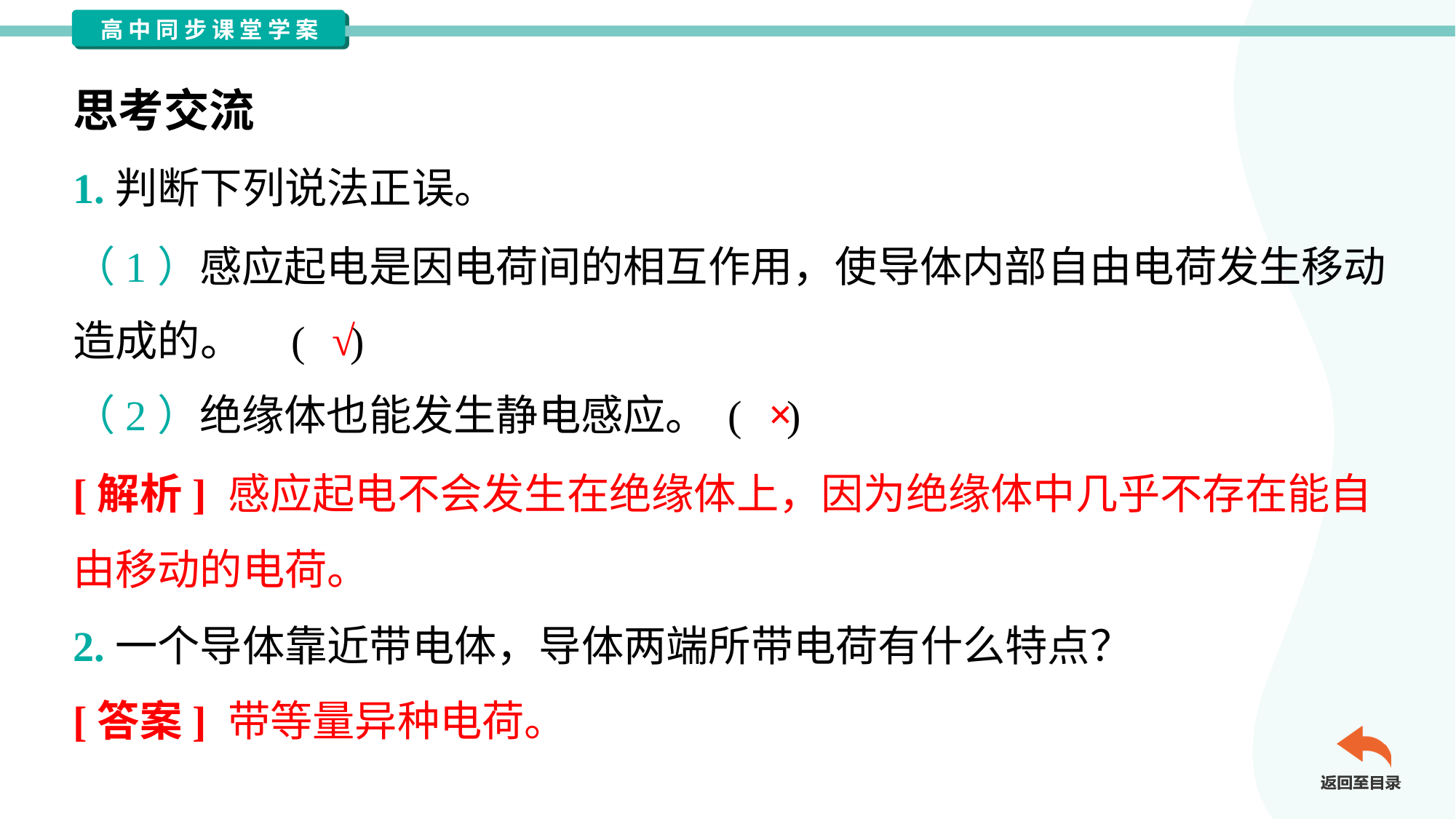

思考交流
1.判断下列说法正误。
（1）感应起电是因电荷间的相互作用，使导体内部自由电荷发生移动
造成的。	(    )
√
×
（2）绝缘体也能发生静电感应。	(    )
[解析] 感应起电不会发生在绝缘体上，因为绝缘体中几乎不存在能自
由移动的电荷。
2.一个导体靠近带电体，导体两端所带电荷有什么特点？
[答案] 带等量异种电荷。